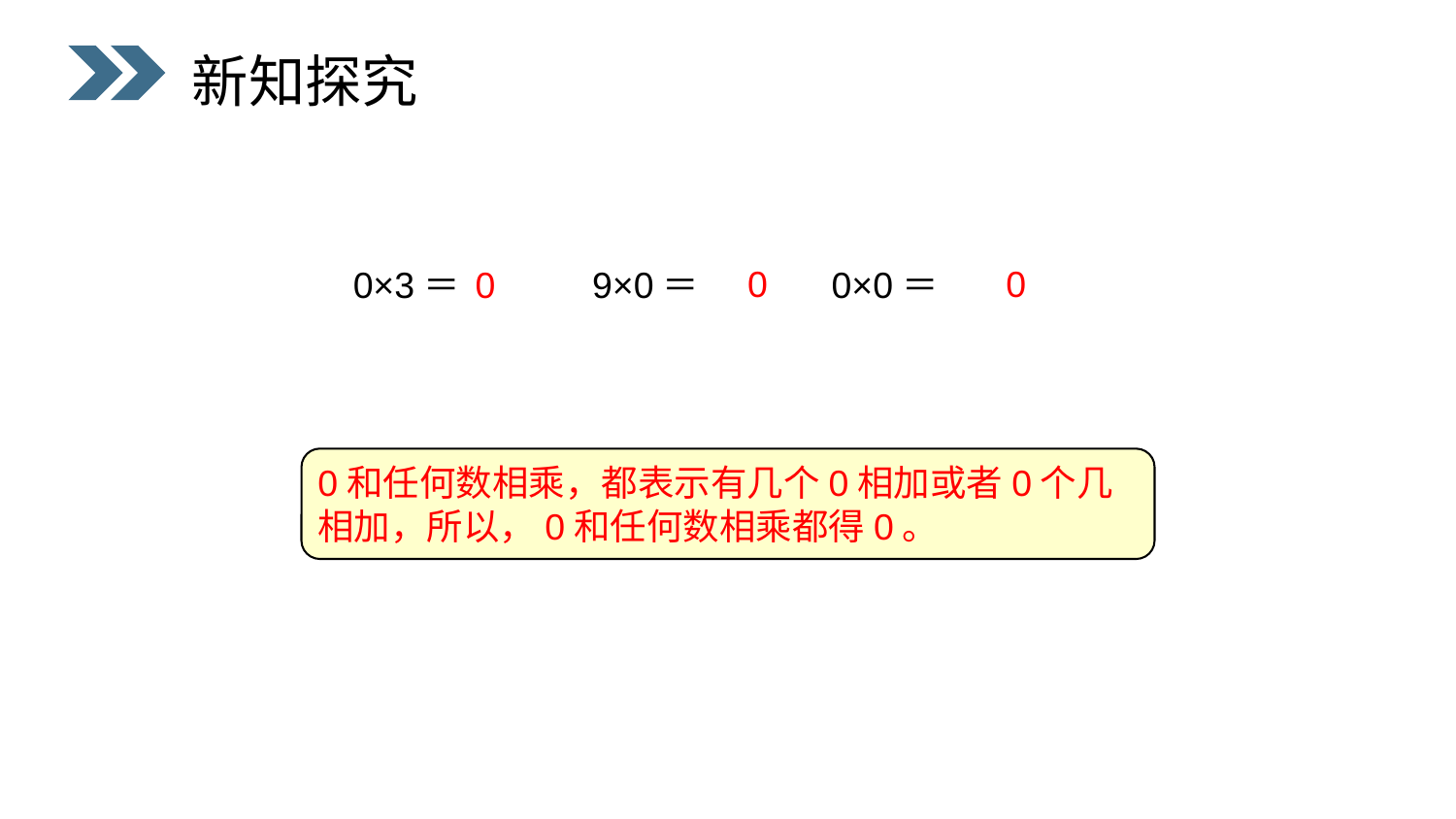

新知探究
0
0
0
0×3＝               9×0＝               0×0＝
0和任何数相乘，都表示有几个0相加或者0个几相加，所以，0和任何数相乘都得0。